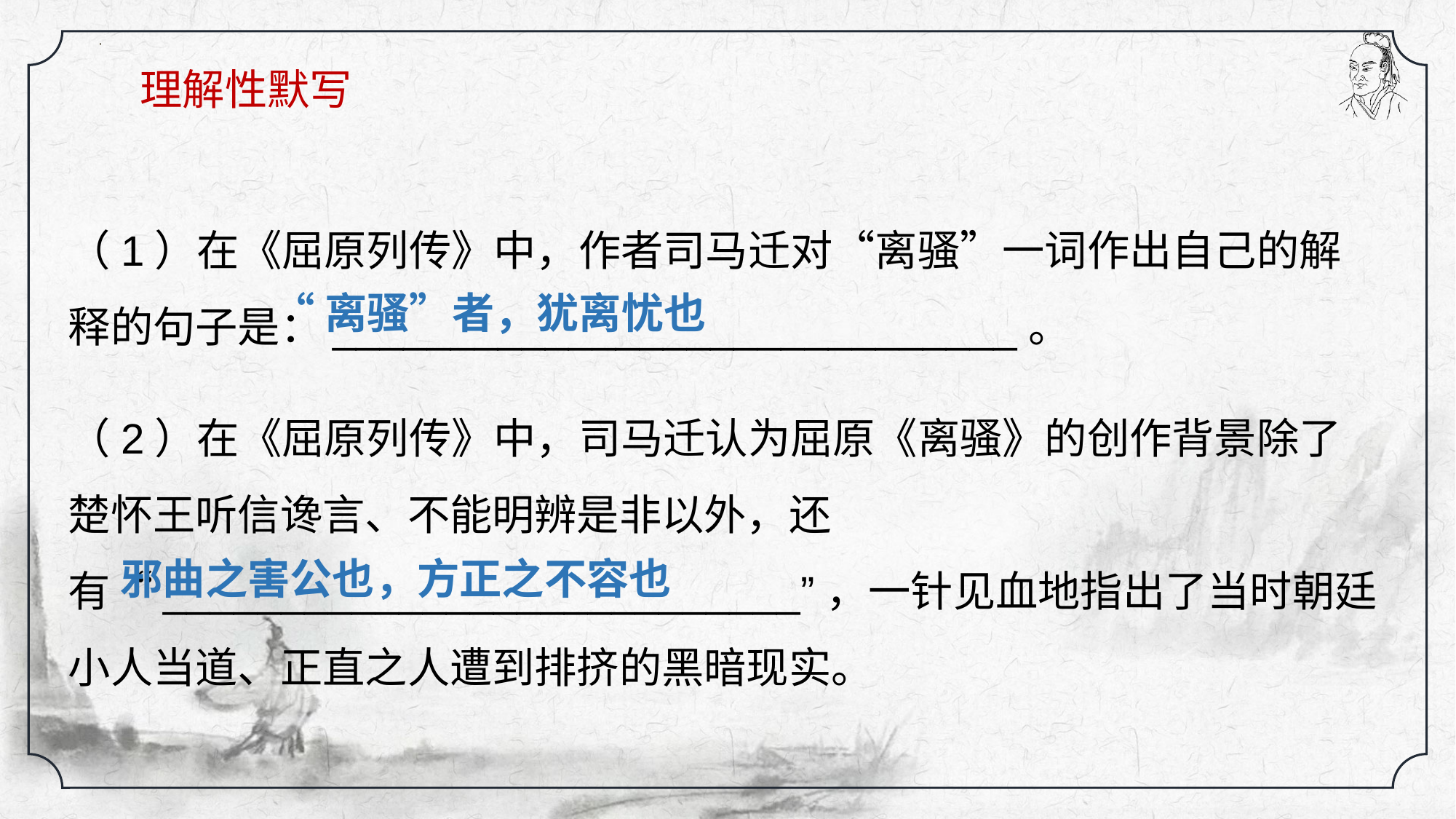

理解性默写
政论文
（1）在《屈原列传》中，作者司马迁对“离骚”一词作出自己的解释的句子是：_____________________________。
“离骚”者，犹离忧也
（2）在《屈原列传》中，司马迁认为屈原《离骚》的创作背景除了楚怀王听信谗言、不能明辨是非以外，还有“___________________________”，一针见血地指出了当时朝廷小人当道、正直之人遭到排挤的黑暗现实。
邪曲之害公也，方正之不容也